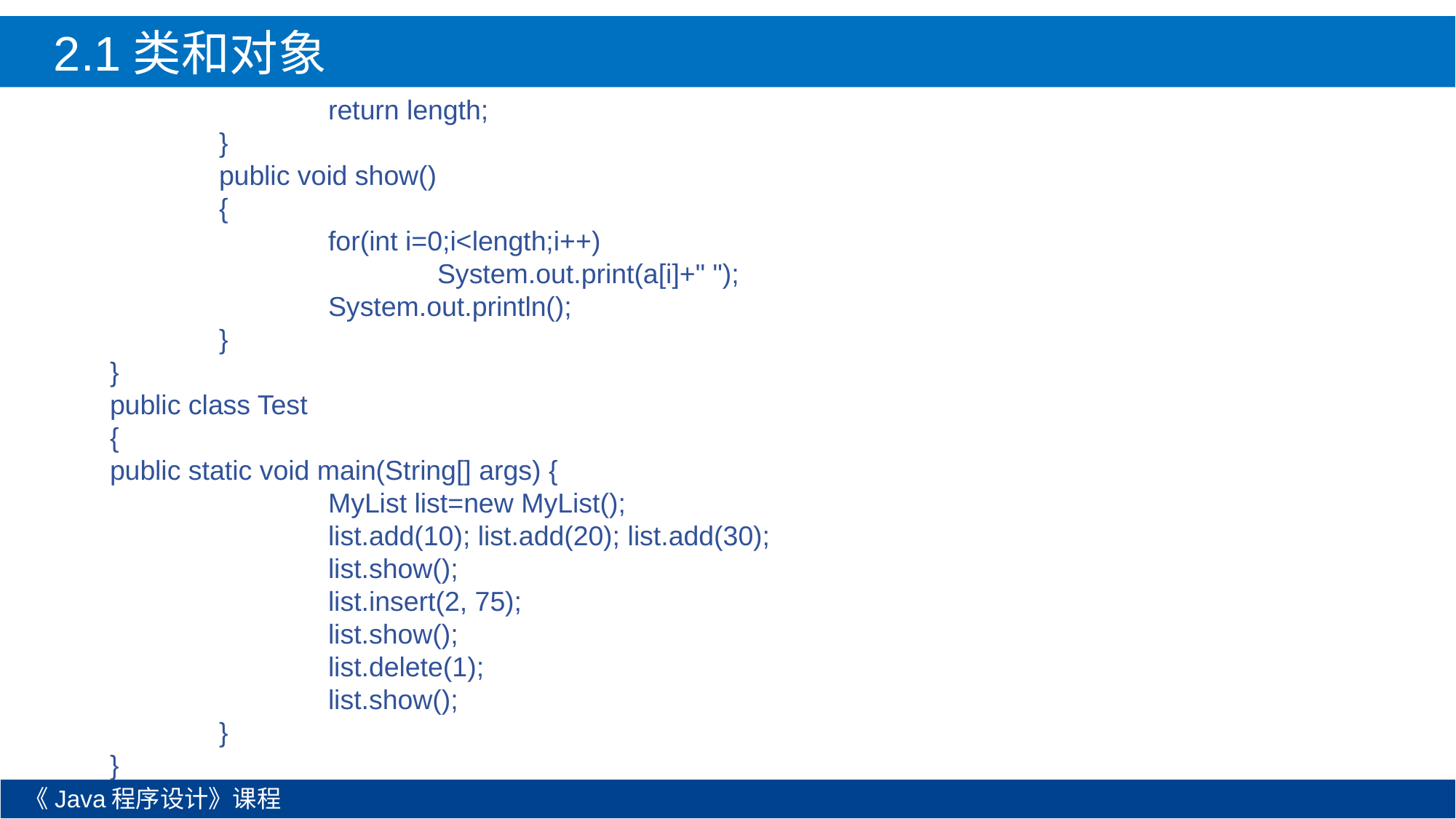

2.1类和对象
		return length;
	}
	public void show()
	{
		for(int i=0;i<length;i++)
			System.out.print(a[i]+" ");
		System.out.println();
	}
}
public class Test
{
public static void main(String[] args) {
		MyList list=new MyList();
		list.add(10); list.add(20); list.add(30);
		list.show();
		list.insert(2, 75);
		list.show();
		list.delete(1);
		list.show();
	}
}
《Java程序设计》课程